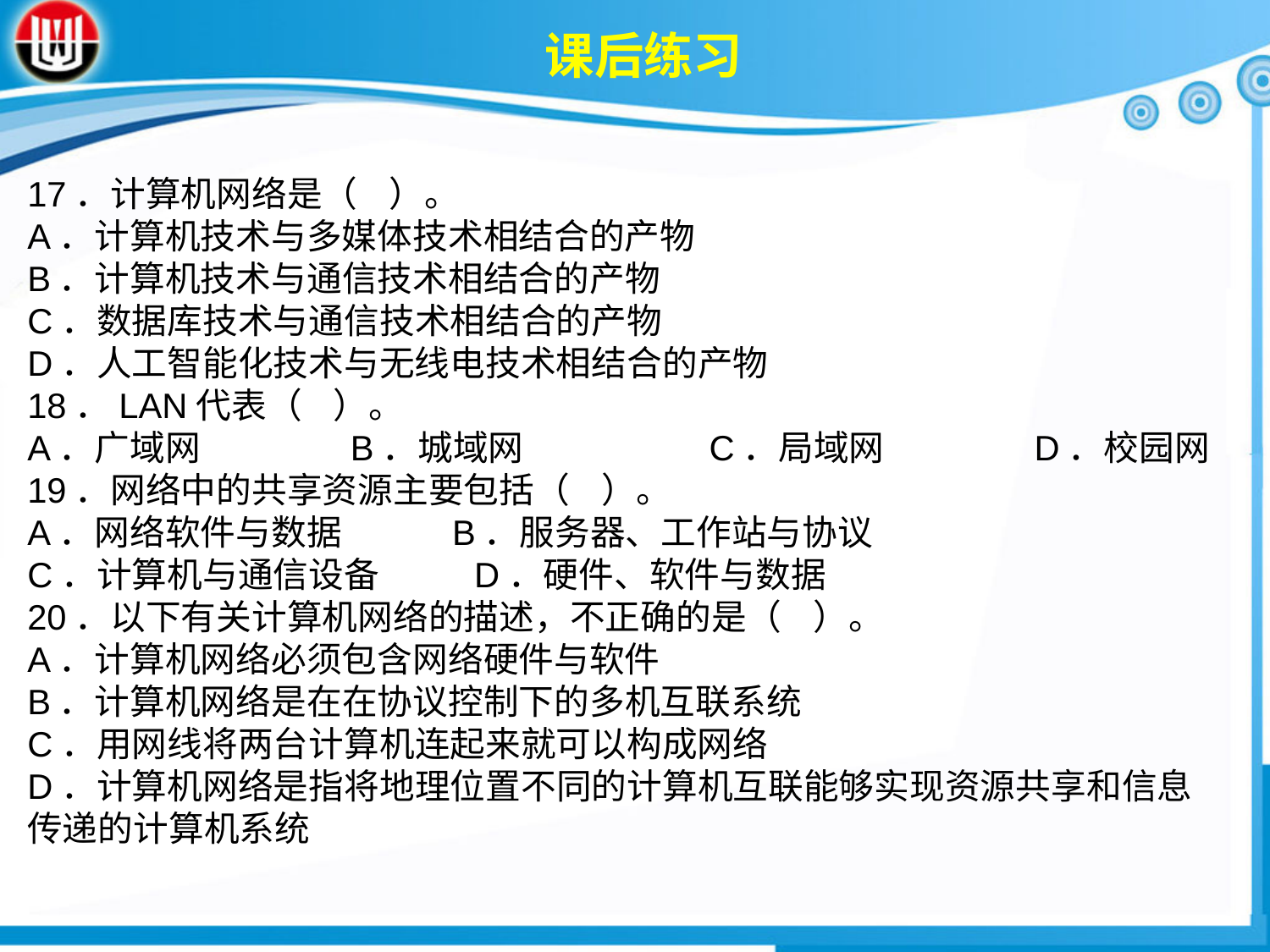

课后练习
17．计算机网络是（    ）。A．计算机技术与多媒体技术相结合的产物
B．计算机技术与通信技术相结合的产物C．数据库技术与通信技术相结合的产物
D．人工智能化技术与无线电技术相结合的产物18．LAN代表（    ）。A．广域网　　　　B．城域网　　　　　C．局域网　　　　D．校园网
19．网络中的共享资源主要包括（    ）。 A．网络软件与数据             B．服务器、工作站与协议C．计算机与通信设备           D．硬件、软件与数据20．以下有关计算机网络的描述，不正确的是（    ）。A．计算机网络必须包含网络硬件与软件B．计算机网络是在在协议控制下的多机互联系统C．用网线将两台计算机连起来就可以构成网络D．计算机网络是指将地理位置不同的计算机互联能够实现资源共享和信息传递的计算机系统